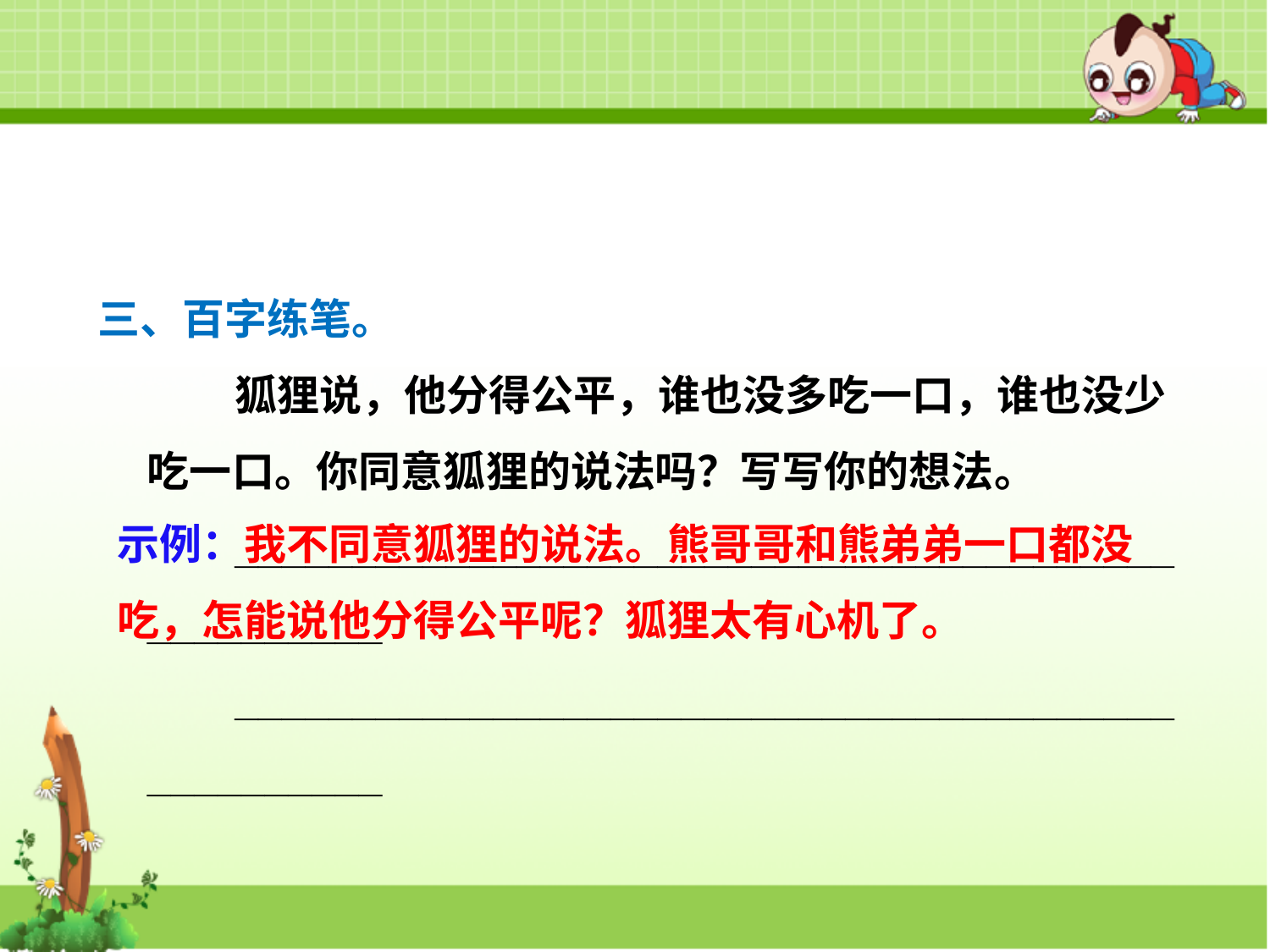

三、百字练笔。
狐狸说，他分得公平，谁也没多吃一口，谁也没少吃一口。你同意狐狸的说法吗？写写你的想法。
__________________________________________________
__________________________________________________
示例：我不同意狐狸的说法。熊哥哥和熊弟弟一口都没吃，怎能说他分得公平呢？狐狸太有心机了。